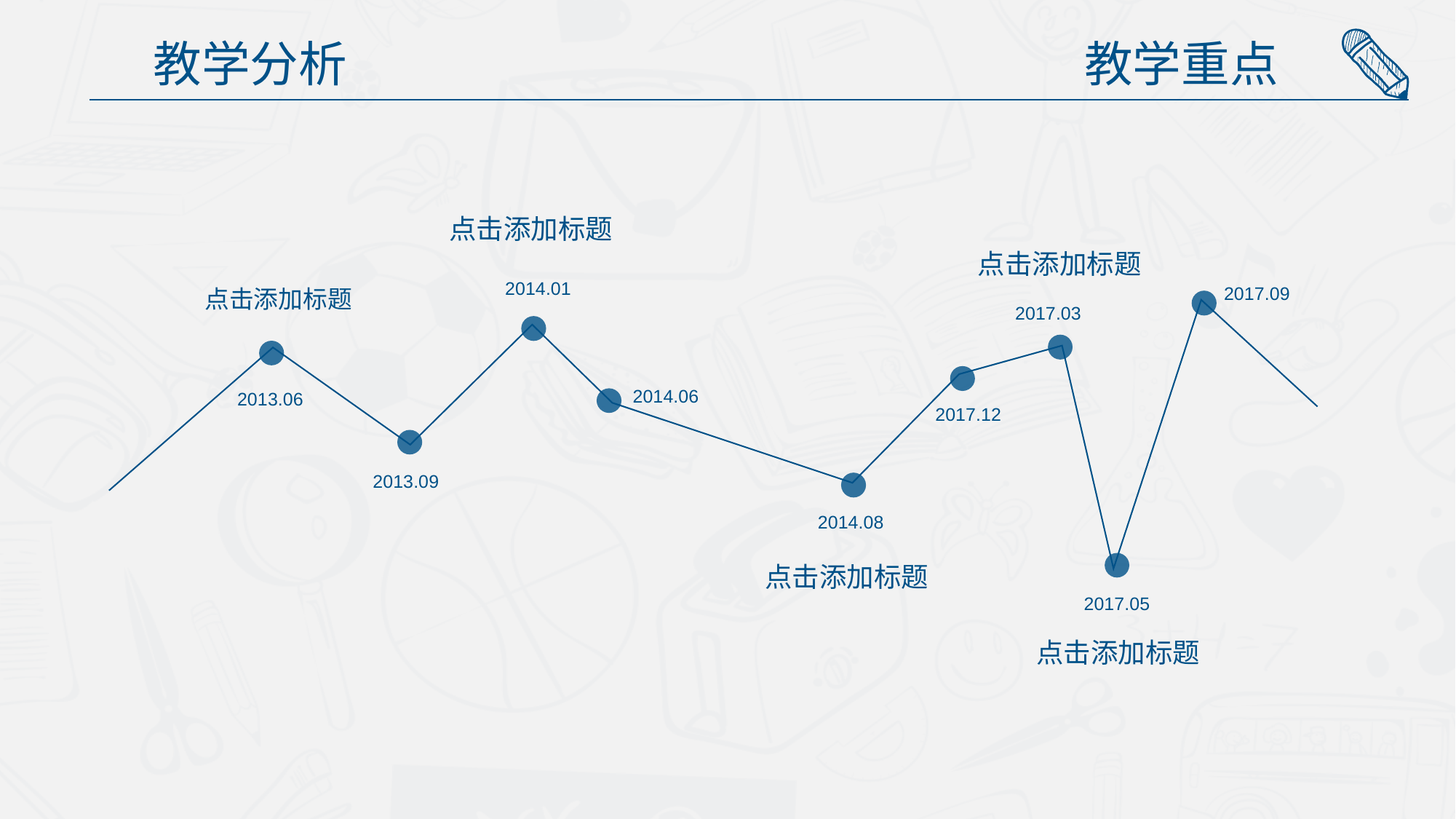

教学重点
教学分析
点击添加标题

点击添加标题

点击添加标题

2014.01
2017.09

2017.03

2014.06
2013.06

2017.12

2013.09

2014.08

点击添加标题

2017.05
点击添加标题